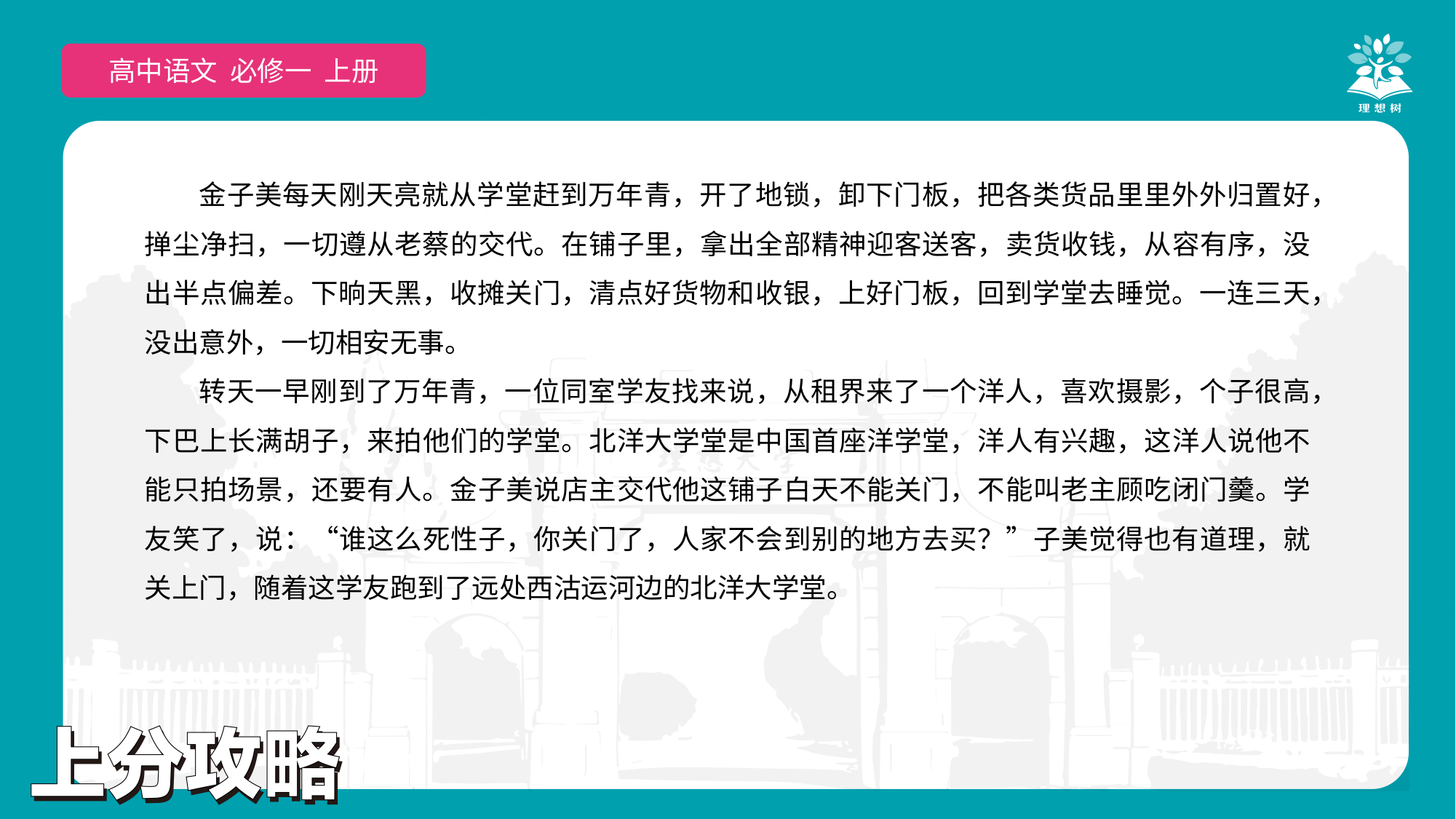

高中语文  选择性必修上
高中语文  必修一  上册
金子美每天刚天亮就从学堂赶到万年青，开了地锁，卸下门板，把各类货品里里外外归置好，掸尘净扫，一切遵从老蔡的交代。在铺子里，拿出全部精神迎客送客，卖货收钱，从容有序，没出半点偏差。下晌天黑，收摊关门，清点好货物和收银，上好门板，回到学堂去睡觉。一连三天，没出意外，一切相安无事。
转天一早刚到了万年青，一位同室学友找来说，从租界来了一个洋人，喜欢摄影，个子很高，下巴上长满胡子，来拍他们的学堂。北洋大学堂是中国首座洋学堂，洋人有兴趣，这洋人说他不能只拍场景，还要有人。金子美说店主交代他这铺子白天不能关门，不能叫老主顾吃闭门羹。学友笑了，说：“谁这么死性子，你关门了，人家不会到别的地方去买？”子美觉得也有道理，就关上门，随着这学友跑到了远处西沽运河边的北洋大学堂。